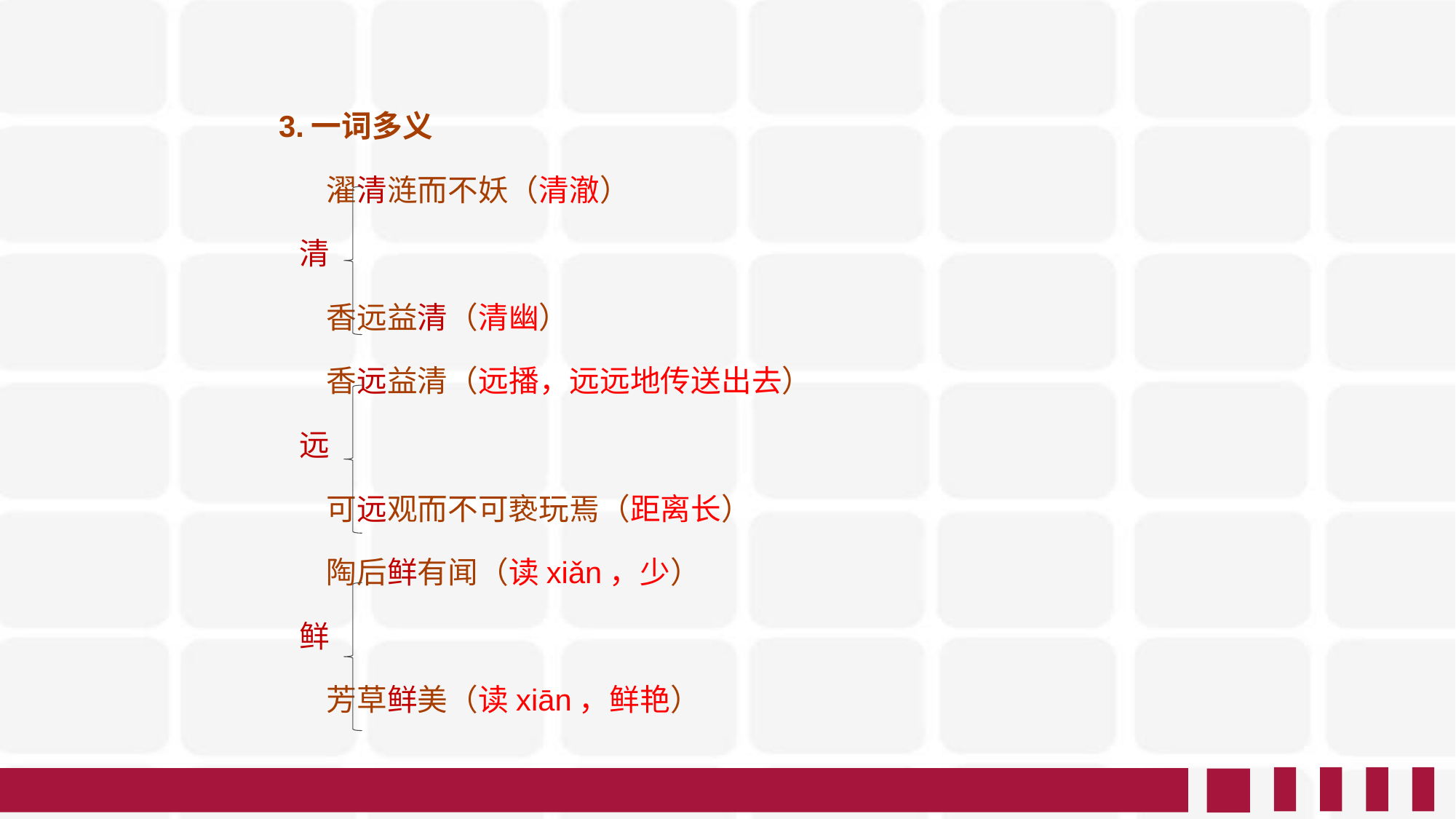

3.一词多义
      濯清涟而不妖（清澈）
  清
      香远益清（清幽）
      香远益清（远播，远远地传送出去）
  远
      可远观而不可亵玩焉（距离长）
      陶后鲜有闻（读xiǎn，少）
  鲜
      芳草鲜美（读xiān，鲜艳）